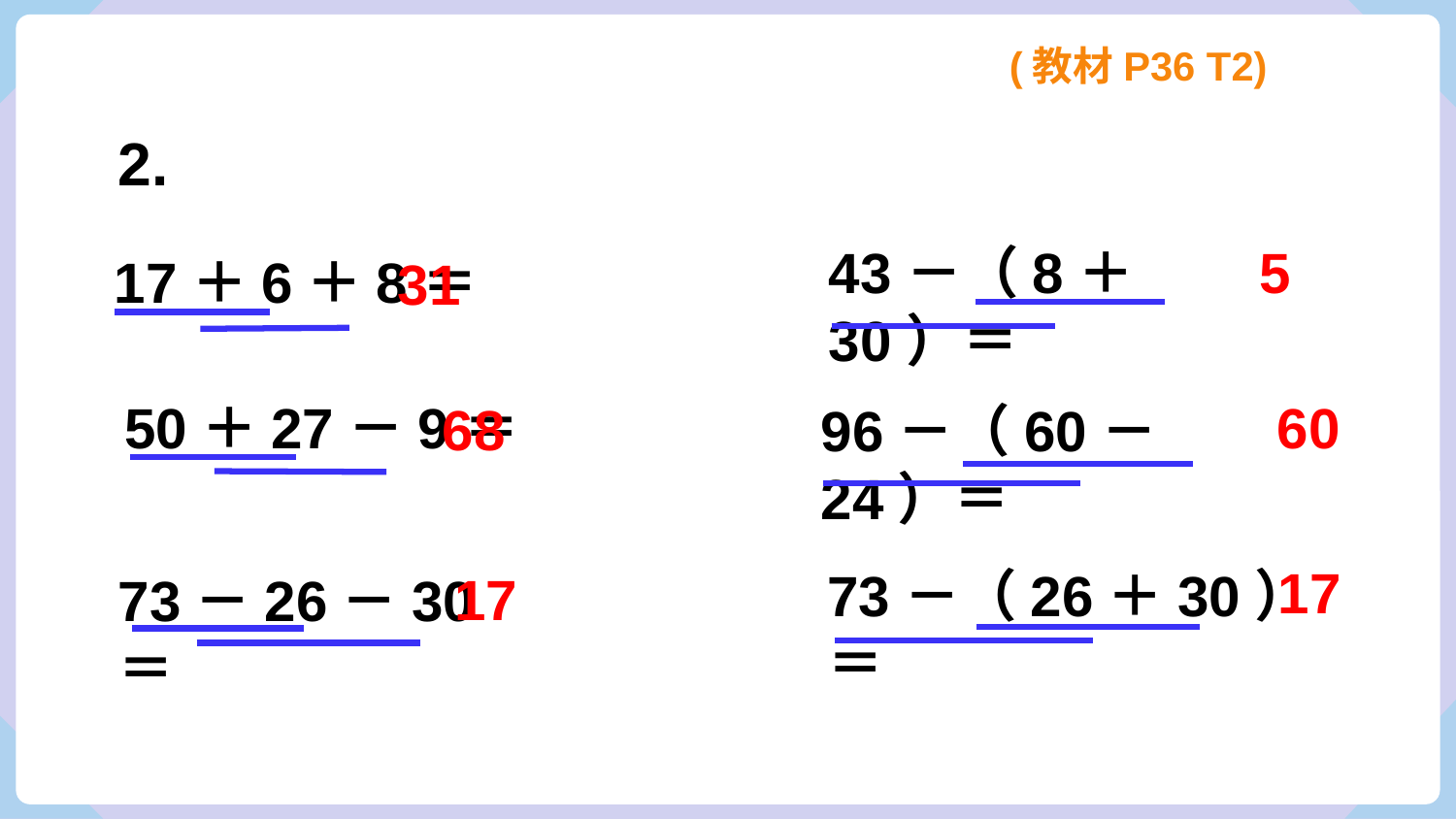

(教材P36 T2)
2.
43－（8＋30）＝
5
17＋6＋8＝
31
60
50＋27－9＝
68
96－（60－24）＝
17
73－（26＋30）＝
17
73－26－30＝